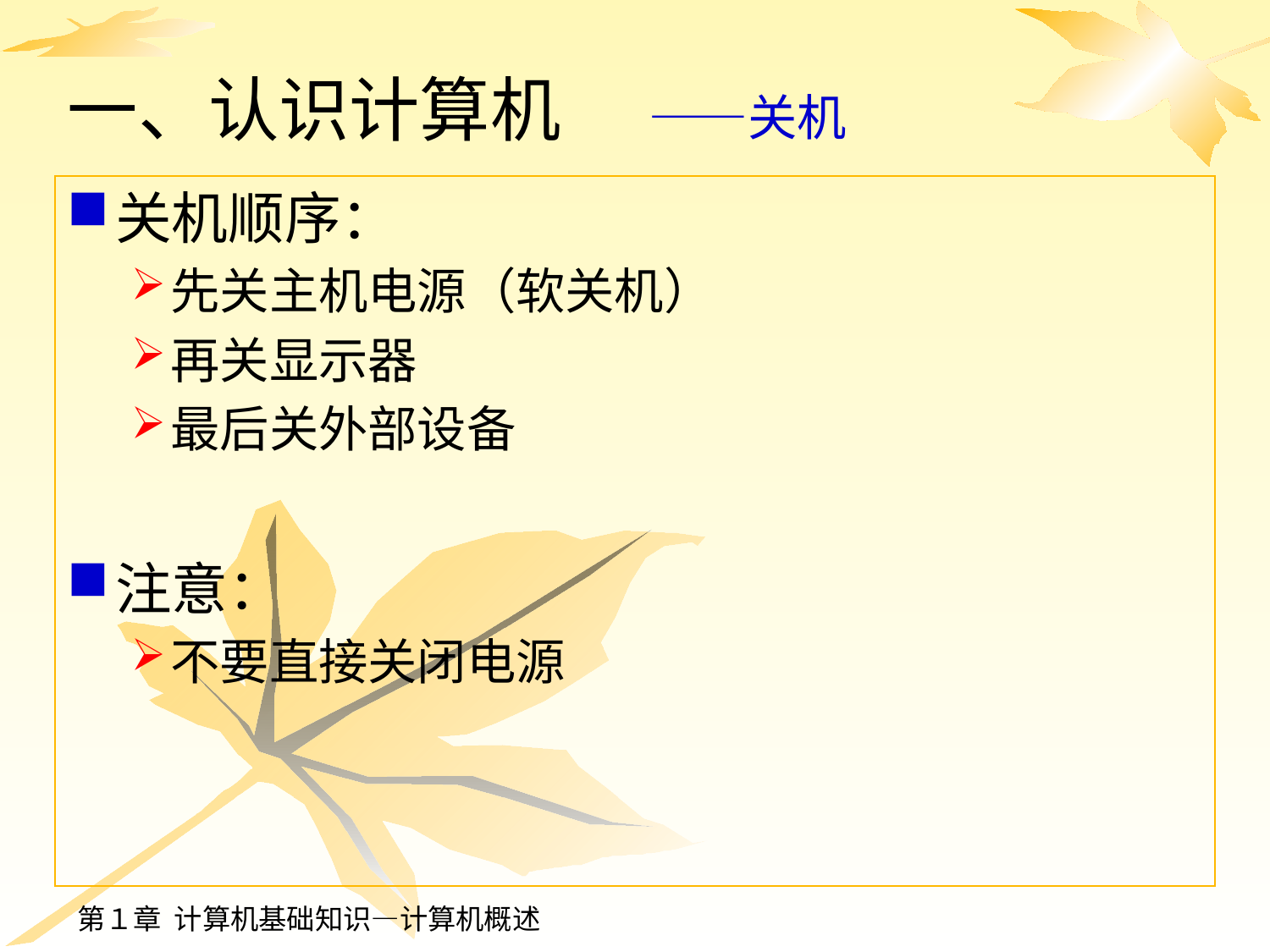

# 一、认识计算机        ——关机
关机顺序：
先关主机电源（软关机）
再关显示器
最后关外部设备

注意：
不要直接关闭电源